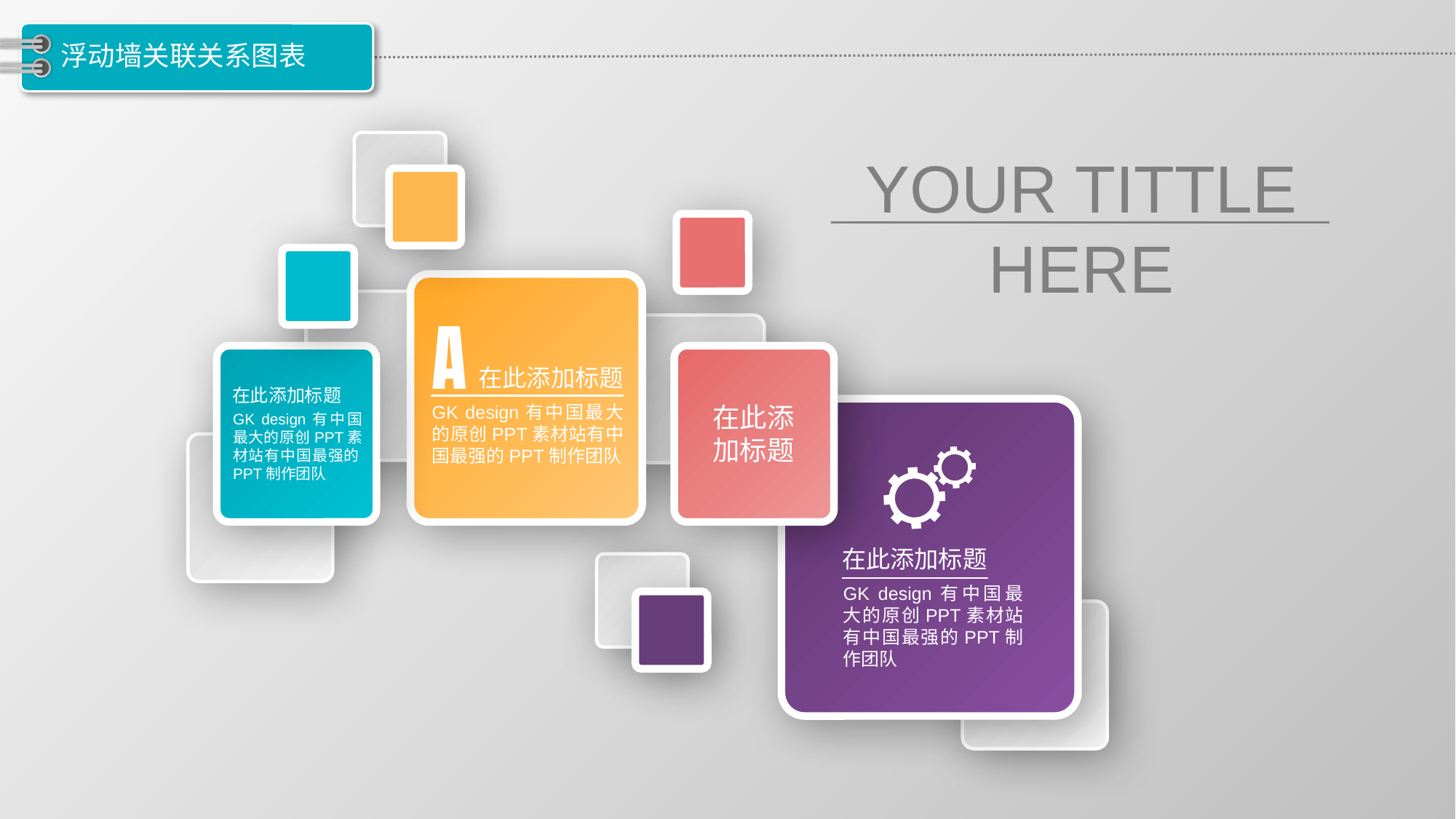

# 浮动墙关联关系图表

YOUR TITTLE HERE
A
在此添加标题
GK design有中国最大的原创PPT素材站有中国最强的PPT制作团队
在此添加标题
GK design有中国最大的原创PPT素材站有中国最强的PPT制作团队
在此添加标题

在此添加标题
GK design有中国最大的原创PPT素材站有中国最强的PPT制作团队